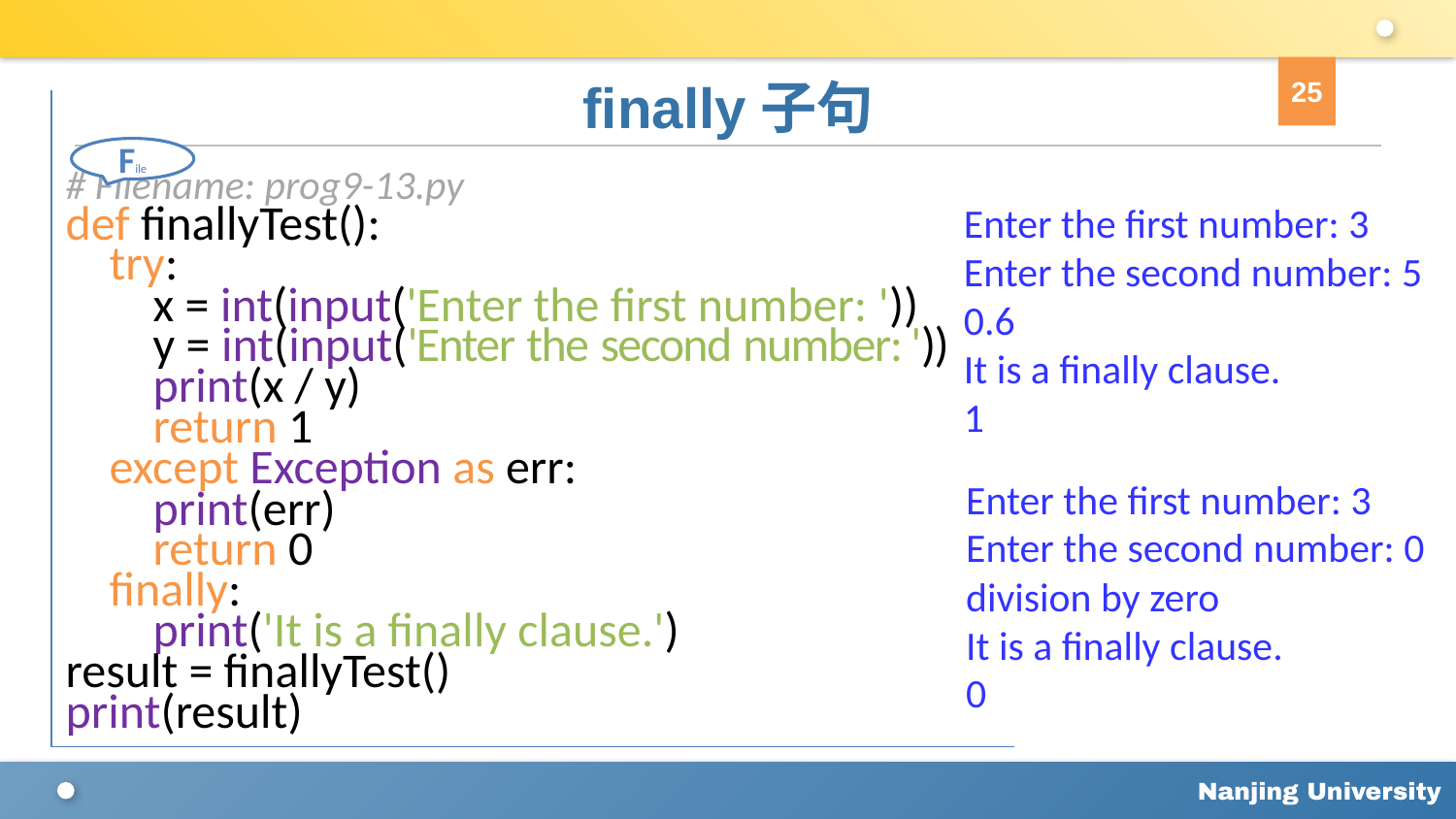

25
# finally子句

# Filename: prog9-13.py
def finallyTest():
    try:
        x = int(input('Enter the first number: '))
        y = int(input('Enter the second number: '))
        print(x / y)
        return 1
    except Exception as err:
        print(err)
        return 0
    finally:
        print('It is a finally clause.')
result = finallyTest()
print(result)
File
Enter the first number: 3
Enter the second number: 5
0.6
It is a finally clause.
1
Enter the first number: 3
Enter the second number: 0
division by zero
It is a finally clause.
0